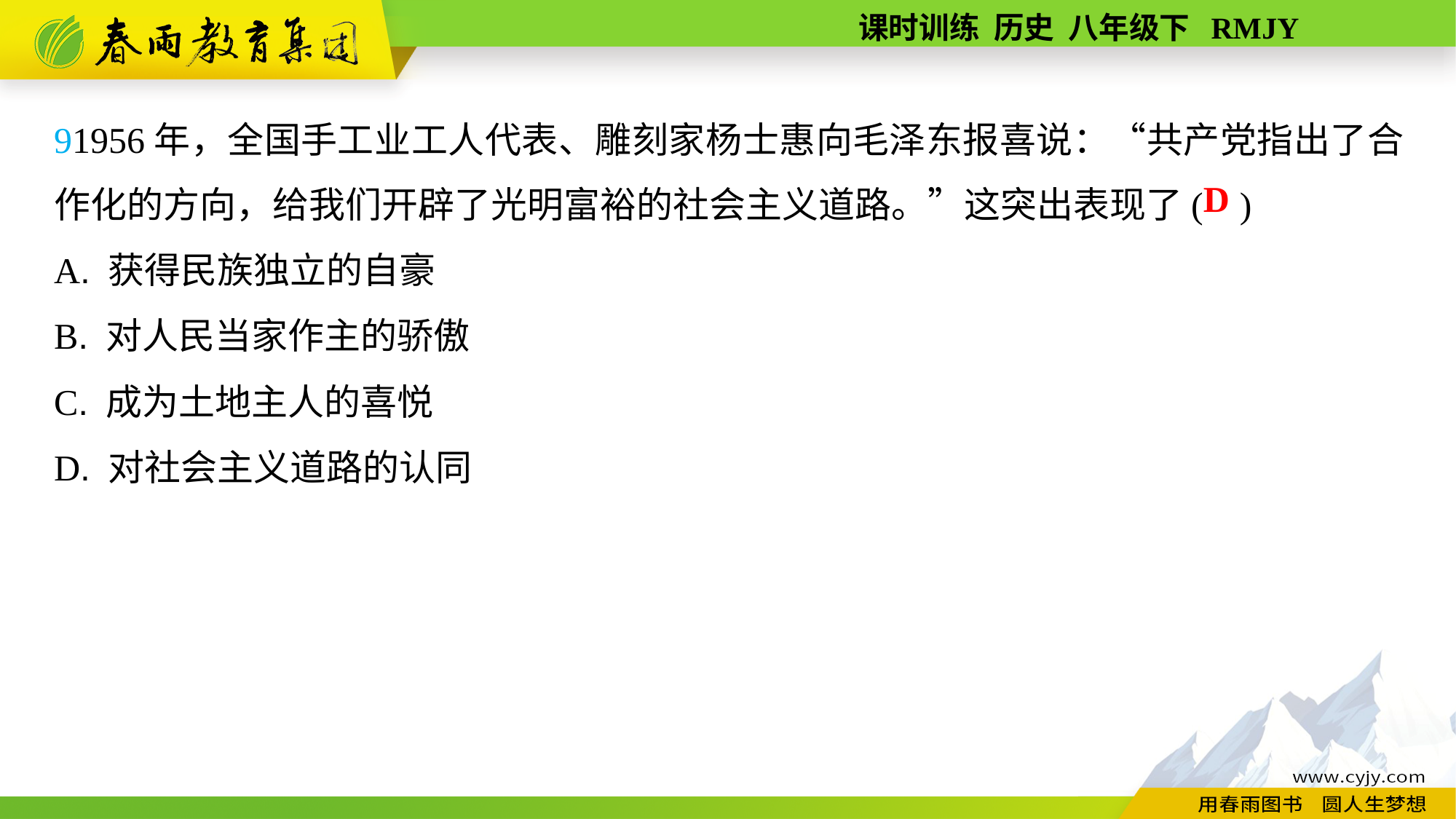

91956年，全国手工业工人代表、雕刻家杨士惠向毛泽东报喜说：“共产党指出了合作化的方向，给我们开辟了光明富裕的社会主义道路。”这突出表现了(    )
A. 获得民族独立的自豪
B. 对人民当家作主的骄傲
C. 成为土地主人的喜悦
D. 对社会主义道路的认同
D